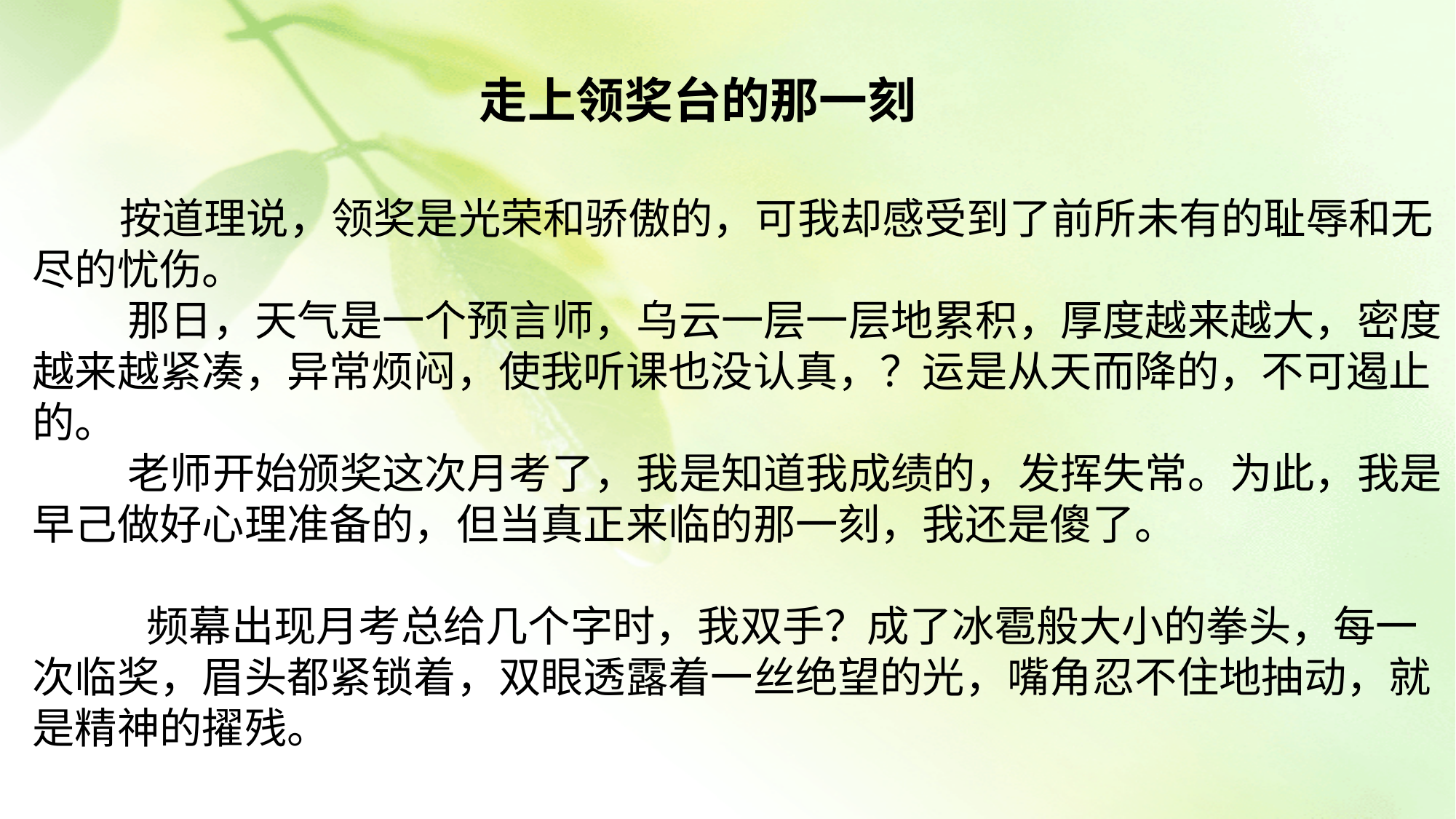

走上领奖台的那一刻
             按道理说，领奖是光荣和骄傲的，可我却感受到了前所未有的耻辱和无尽的忧伤。
         那日，天气是一个预言师，乌云一层一层地累积，厚度越来越大，密度越来越紧凑，异常烦闷，使我听课也没认真，？运是从天而降的，不可遏止的。
         老师开始颁奖这次月考了，我是知道我成绩的，发挥失常。为此，我是早己做好心理准备的，但当真正来临的那一刻，我还是傻了。

           频幕出现月考总给几个字时，我双手？成了冰雹般大小的拳头，每一次临奖，眉头都紧锁着，双眼透露着一丝绝望的光，嘴角忍不住地抽动，就是精神的擢残。